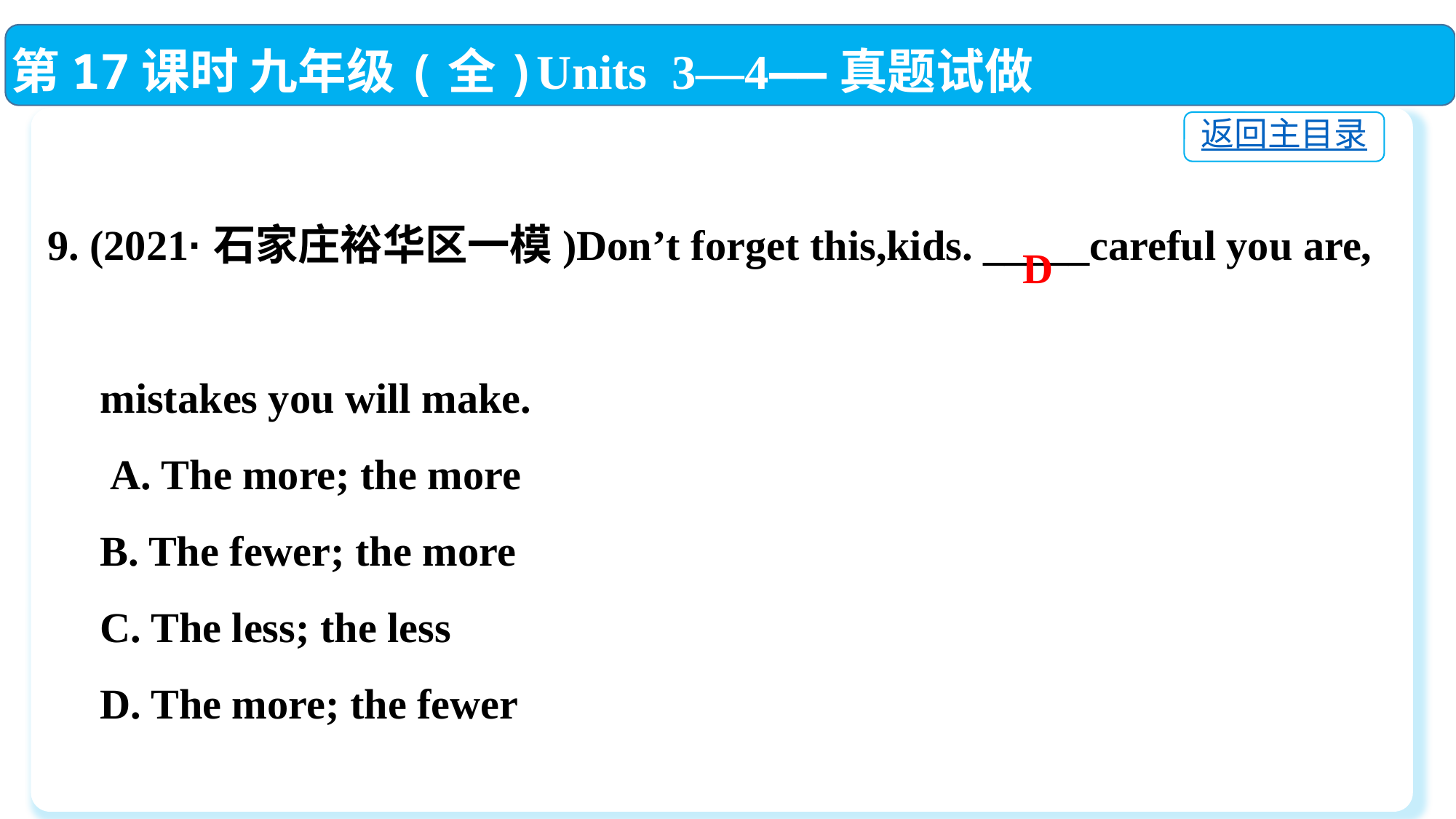

第17课时 九年级(全)Units  3—4——真题试做
9. (2021·石家庄裕华区一模)Don’t forget this,kids. _____careful you are,
     mistakes you will make.
      A. The more; the more
     B. The fewer; the more
     C. The less; the less
     D. The more; the fewer
返回主目录
D